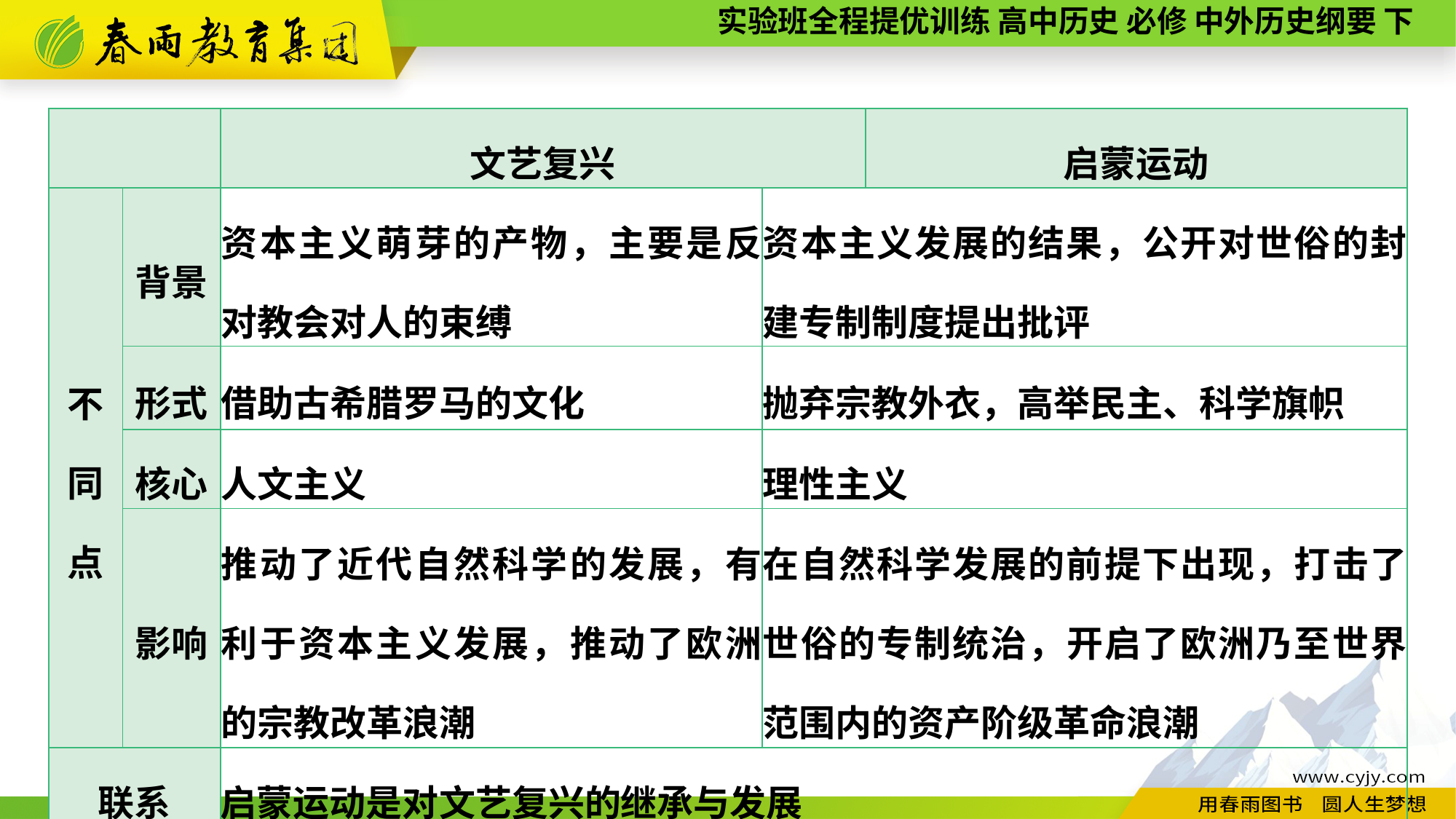

|  |  | 文艺复兴 |  | 启蒙运动 |
| --- | --- | --- | --- | --- |
| 不 同 点 | 背景 | 资本主义萌芽的产物，主要是反对教会对人的束缚 | 资本主义发展的结果，公开对世俗的封建专制制度提出批评 |  |
|  | 形式 | 借助古希腊罗马的文化 | 抛弃宗教外衣，高举民主、科学旗帜 |  |
|  | 核心 | 人文主义 | 理性主义 |  |
|  | 影响 | 推动了近代自然科学的发展，有利于资本主义发展，推动了欧洲的宗教改革浪潮 | 在自然科学发展的前提下出现，打击了世俗的专制统治，开启了欧洲乃至世界范围内的资产阶级革命浪潮 |  |
| 联系 |  | 启蒙运动是对文艺复兴的继承与发展 |  |  |